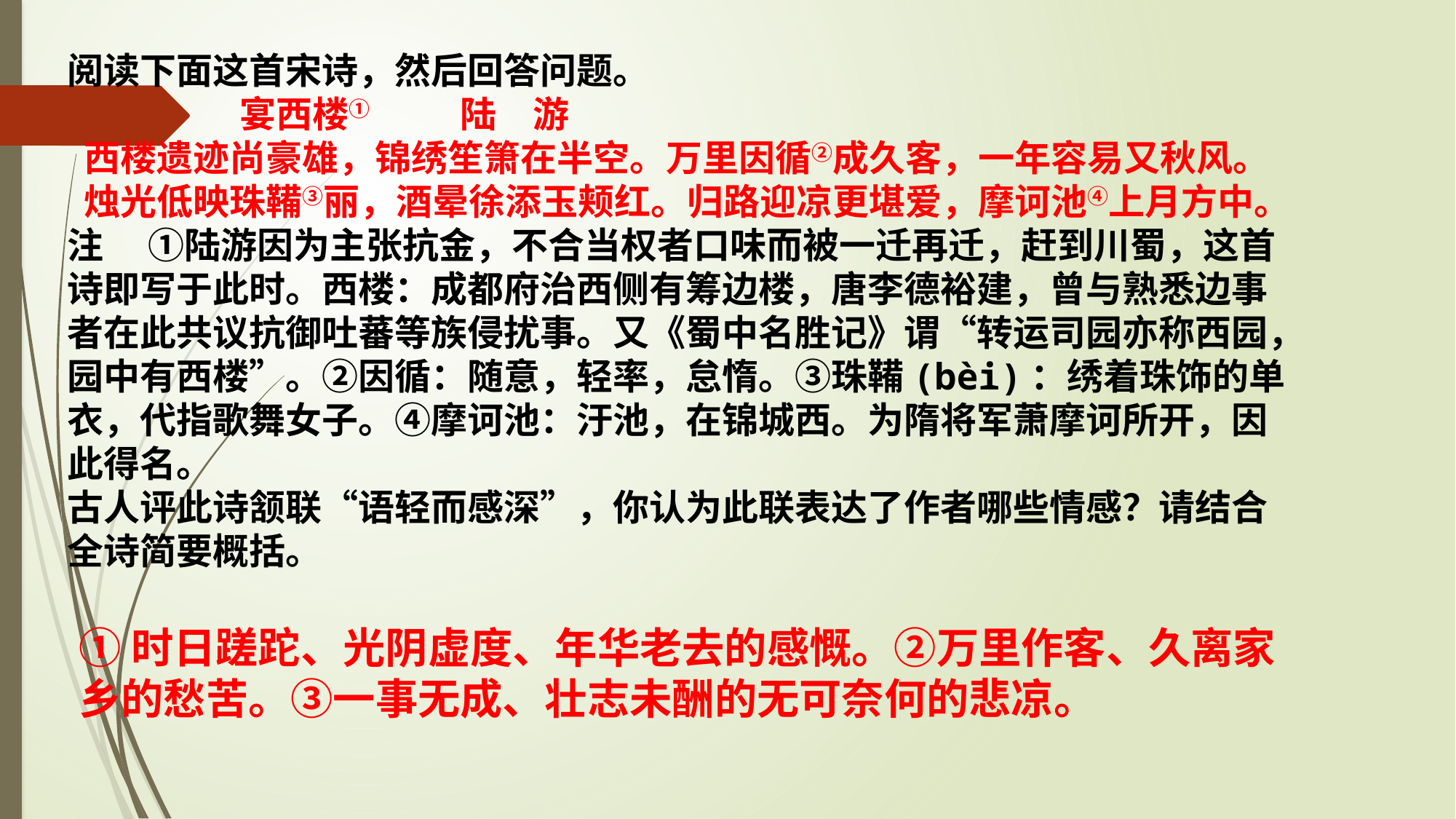

阅读下面这首宋诗，然后回答问题。
                    宴西楼①           陆　游
 西楼遗迹尚豪雄，锦绣笙箫在半空。万里因循②成久客，一年容易又秋风。
 烛光低映珠鞴③丽，酒晕徐添玉颊红。归路迎凉更堪爱，摩诃池④上月方中。
注 　①陆游因为主张抗金，不合当权者口味而被一迁再迁，赶到川蜀，这首诗即写于此时。西楼：成都府治西侧有筹边楼，唐李德裕建，曾与熟悉边事者在此共议抗御吐蕃等族侵扰事。又《蜀中名胜记》谓“转运司园亦称西园，园中有西楼”。②因循：随意，轻率，怠惰。③珠鞴(bèi)：绣着珠饰的单衣，代指歌舞女子。④摩诃池：汙池，在锦城西。为隋将军萧摩诃所开，因此得名。
古人评此诗颔联“语轻而感深”，你认为此联表达了作者哪些情感？请结合全诗简要概括。

①时日蹉跎、光阴虚度、年华老去的感慨。②万里作客、久离家乡的愁苦。③一事无成、壮志未酬的无可奈何的悲凉。